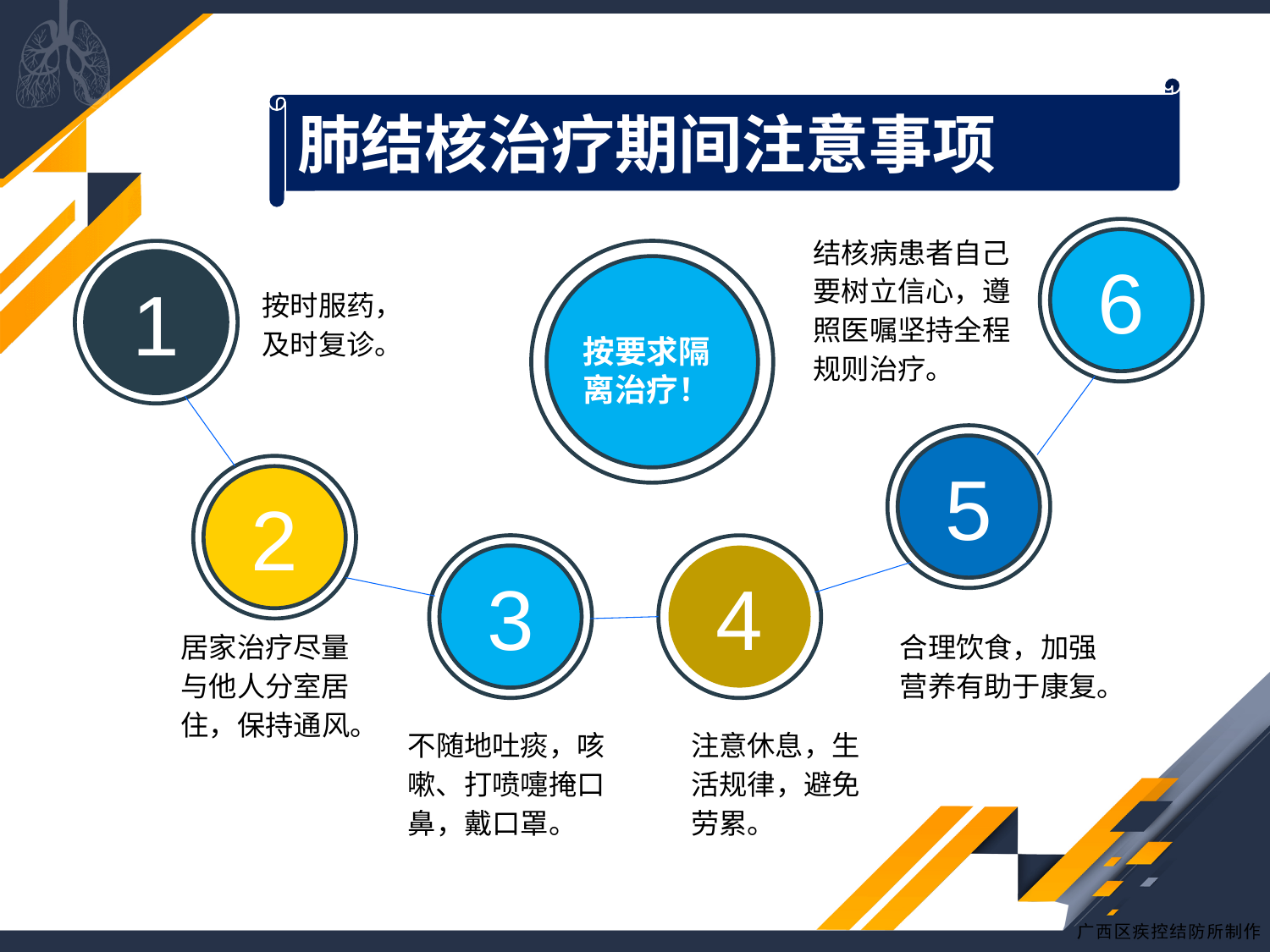

# 肺结核治疗期间注意事项

6
结核病患者自己要树立信心，遵照医嘱坚持全程规则治疗。

1

按时服药，及时复诊。
按要求隔离治疗！

5

2

3

4
居家治疗尽量与他人分室居住，保持通风。
合理饮食，加强营养有助于康复。
不随地吐痰，咳嗽、打喷嚏掩口鼻，戴口罩。
注意休息，生活规律，避免劳累。